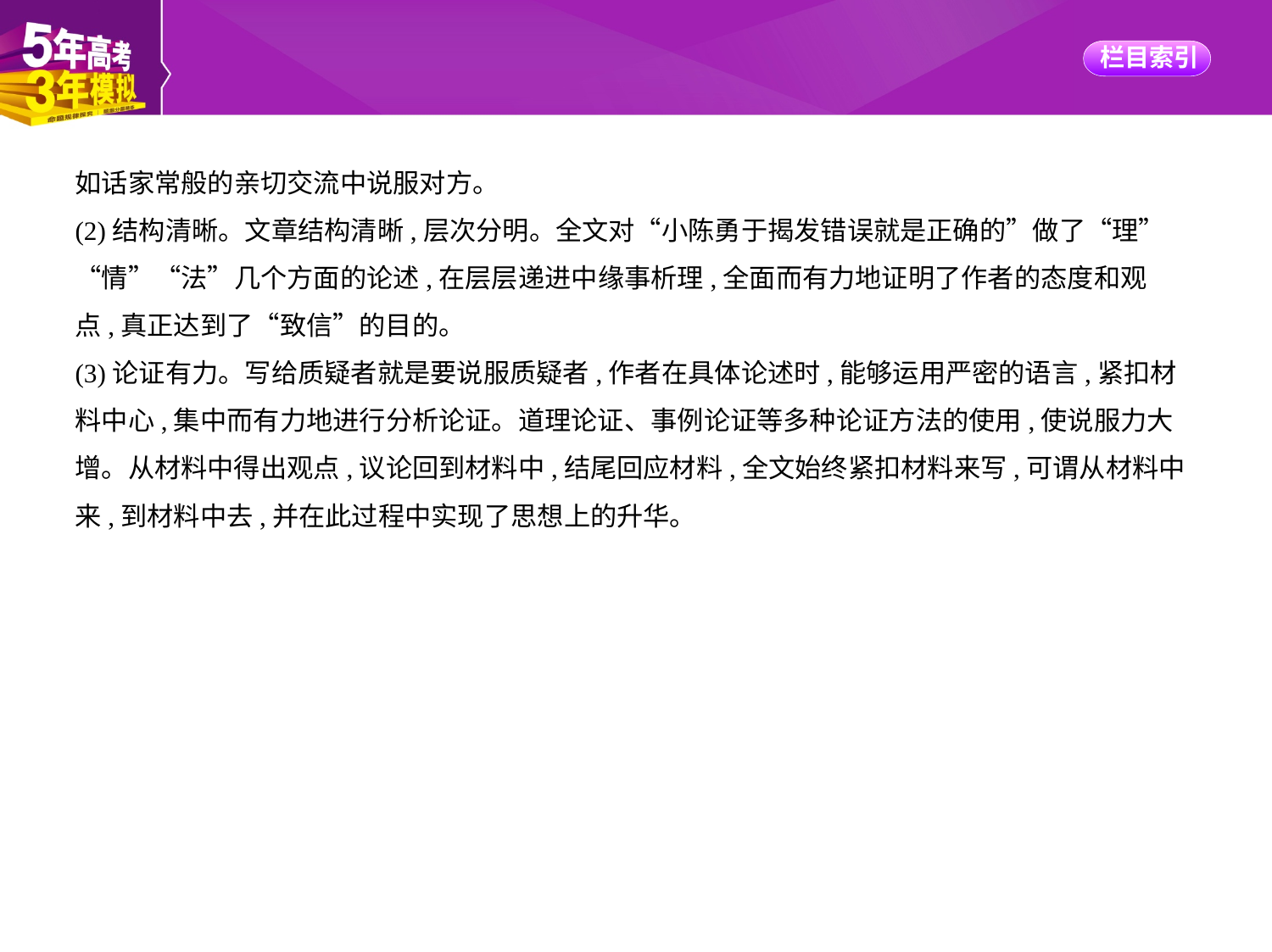

如话家常般的亲切交流中说服对方。
(2)结构清晰。文章结构清晰,层次分明。全文对“小陈勇于揭发错误就是正确的”做了“理”
“情”“法”几个方面的论述,在层层递进中缘事析理,全面而有力地证明了作者的态度和观
点,真正达到了“致信”的目的。
(3)论证有力。写给质疑者就是要说服质疑者,作者在具体论述时,能够运用严密的语言,紧扣材
料中心,集中而有力地进行分析论证。道理论证、事例论证等多种论证方法的使用,使说服力大
增。从材料中得出观点,议论回到材料中,结尾回应材料,全文始终紧扣材料来写,可谓从材料中
来,到材料中去,并在此过程中实现了思想上的升华。